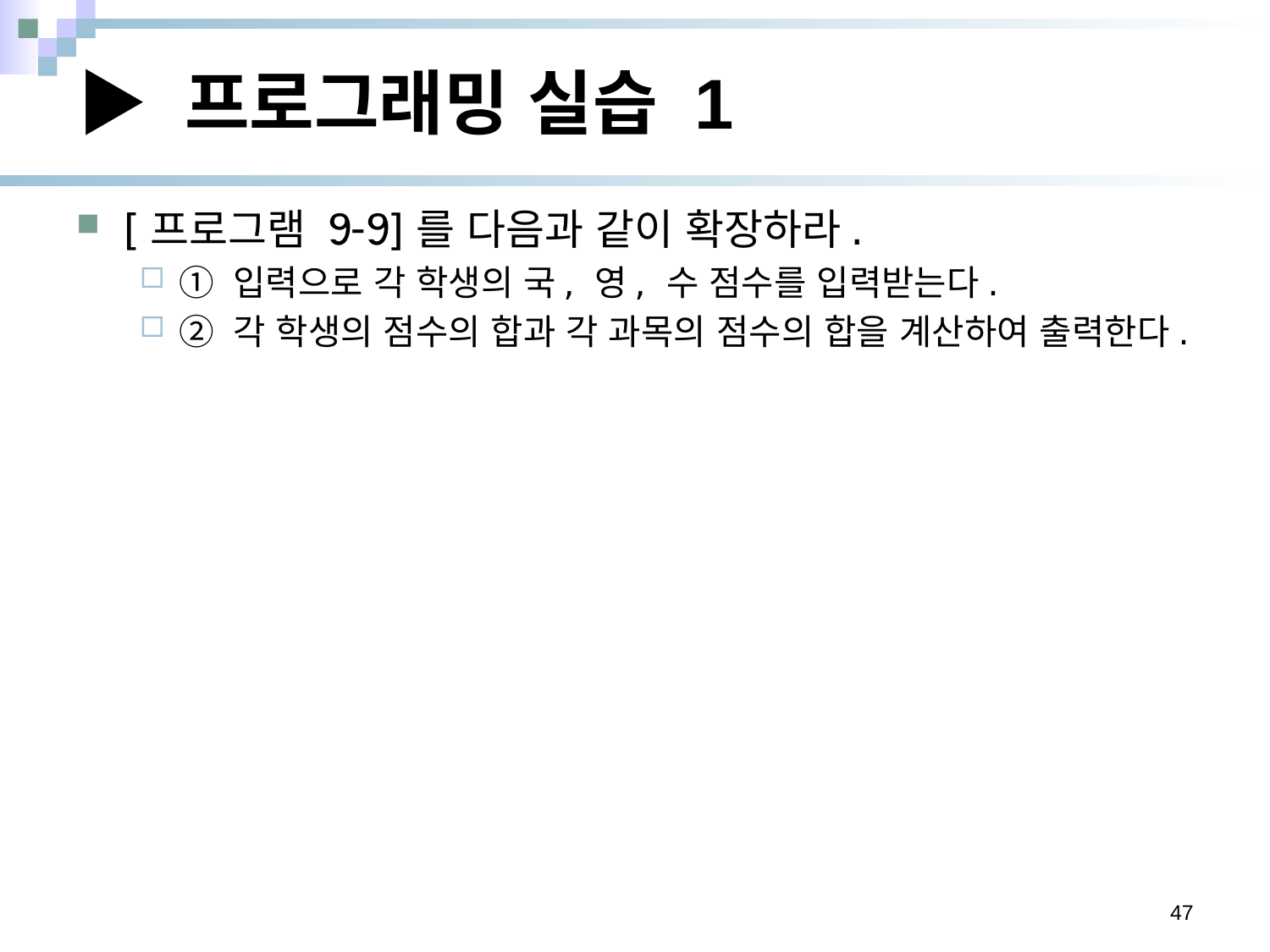

# ▶ 프로그래밍 실습 1
[프로그램 9-9]를 다음과 같이 확장하라.
① 입력으로 각 학생의 국, 영, 수 점수를 입력받는다.
② 각 학생의 점수의 합과 각 과목의 점수의 합을 계산하여 출력한다.
47